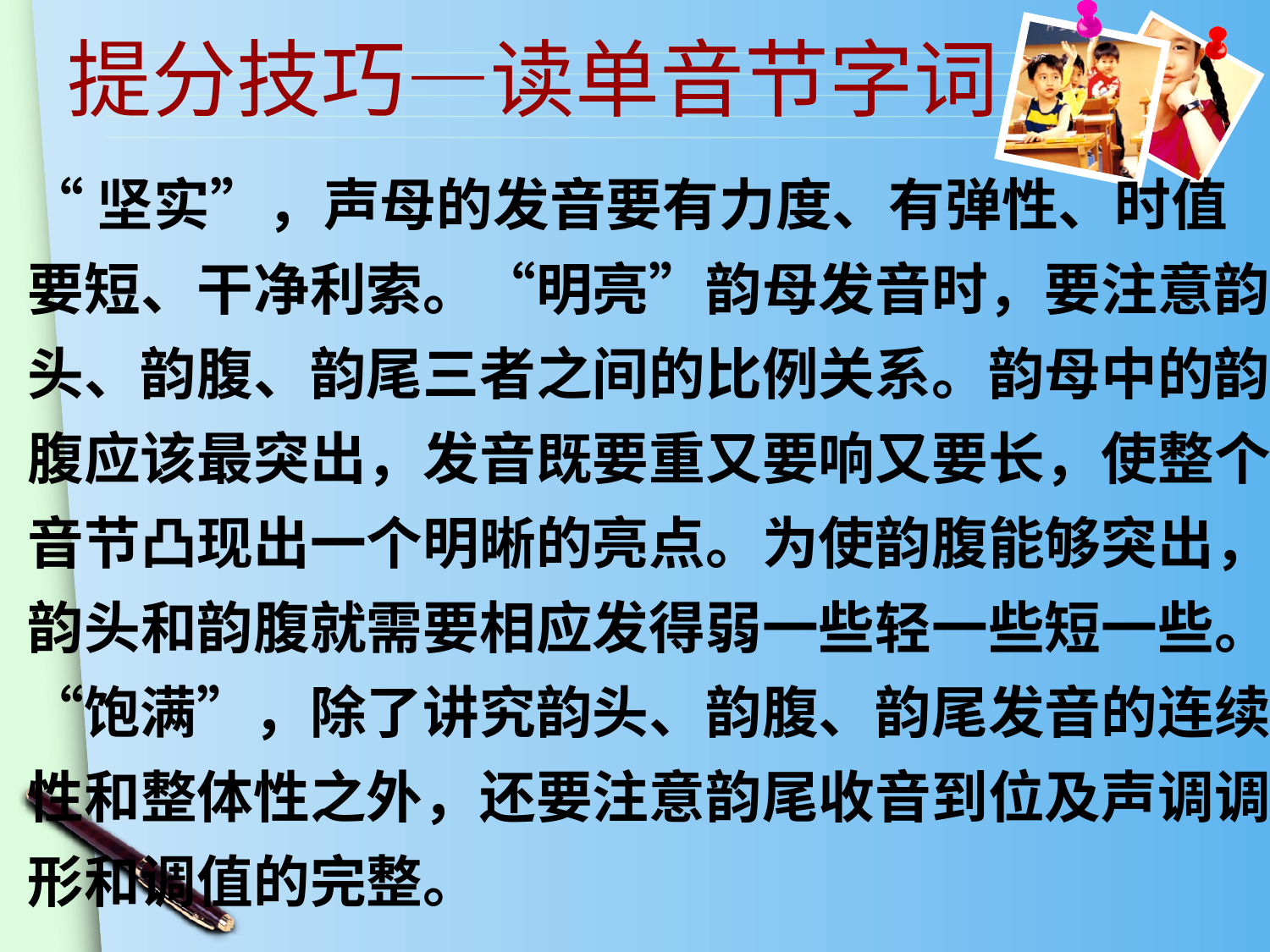

提分技巧—读单音节字词
“坚实”，声母的发音要有力度、有弹性、时值要短、干净利索。“明亮”韵母发音时，要注意韵头、韵腹、韵尾三者之间的比例关系。韵母中的韵腹应该最突出，发音既要重又要响又要长，使整个音节凸现出一个明晰的亮点。为使韵腹能够突出，韵头和韵腹就需要相应发得弱一些轻一些短一些。“饱满”，除了讲究韵头、韵腹、韵尾发音的连续性和整体性之外，还要注意韵尾收音到位及声调调形和调值的完整。